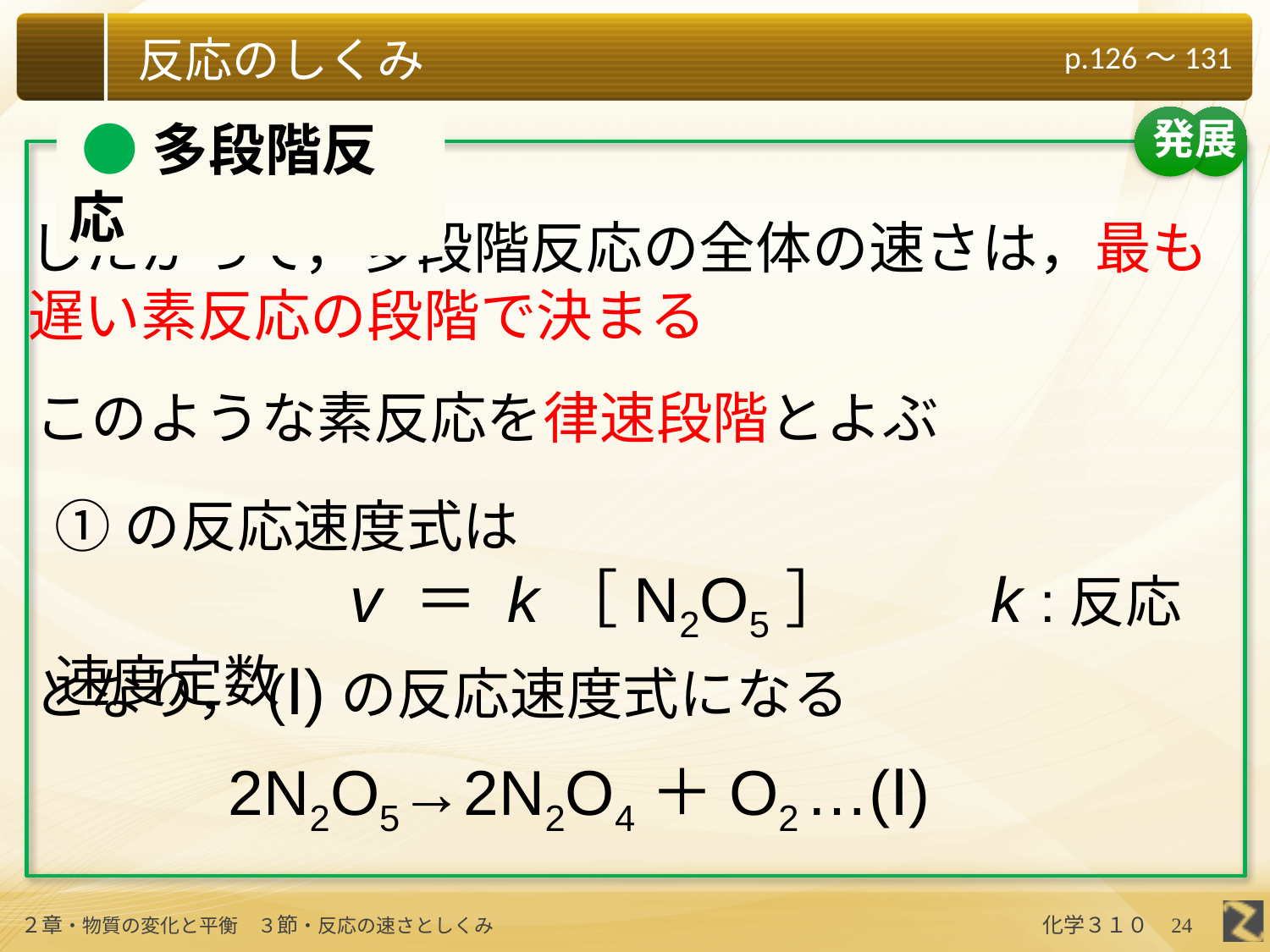

発展

 ●多段階反応

したがって，多段階反応の全体の速さは，最も
遅い素反応の段階で決まる
このような素反応を律速段階とよぶ
①の反応速度式は
　　　　　v ＝ k［N2O5］　　k :反応速度定数
となり，(Ⅰ)の反応速度式になる
2N2O5→2N2O4＋O2
…(Ⅰ)
24